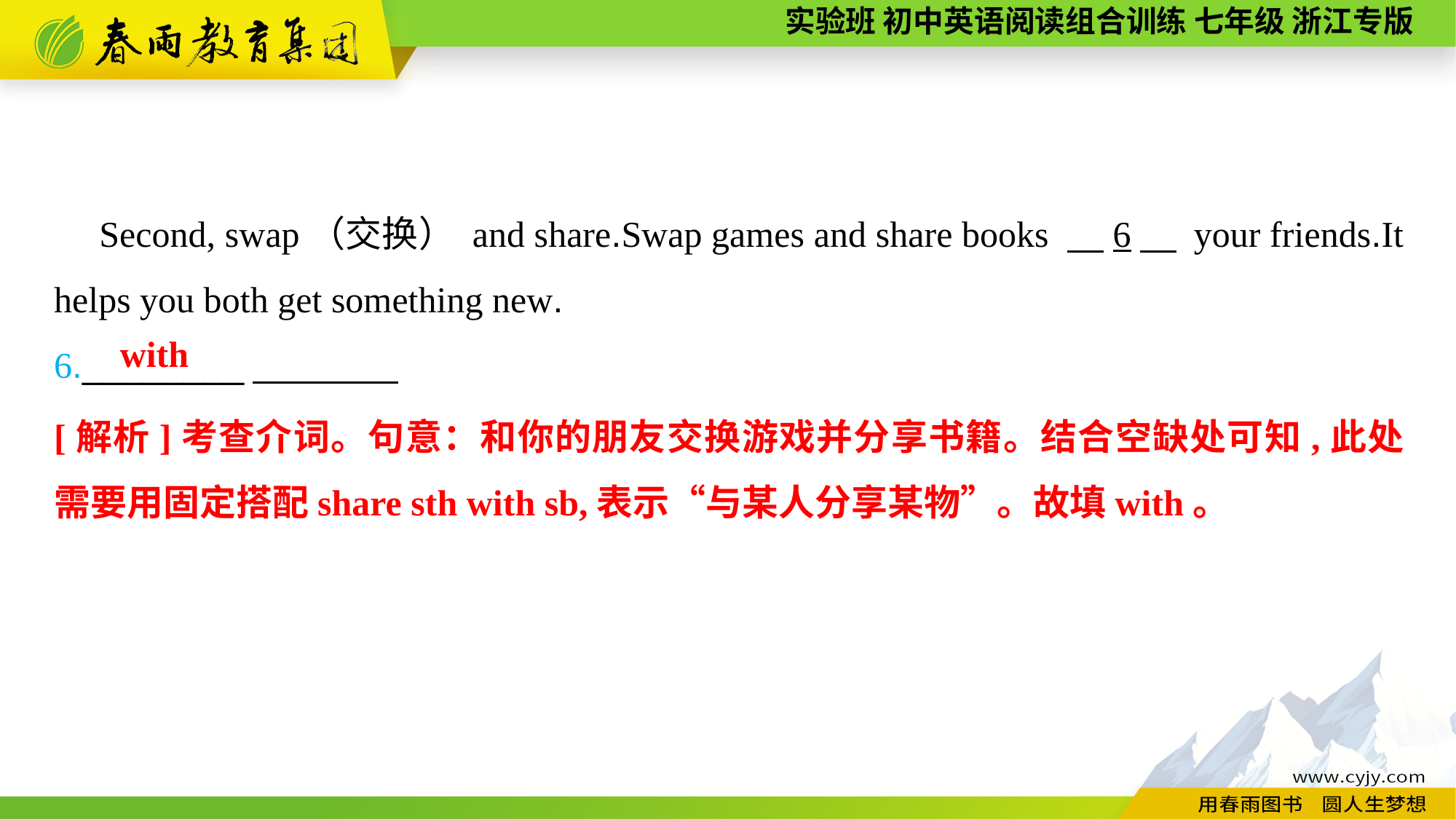

Second, swap（交换） and share.Swap games and share books 　6　 your friends.It helps you both get something new.
6.________
with
[解析]考查介词。句意：和你的朋友交换游戏并分享书籍。结合空缺处可知,此处需要用固定搭配share sth with sb,表示“与某人分享某物”。故填with。